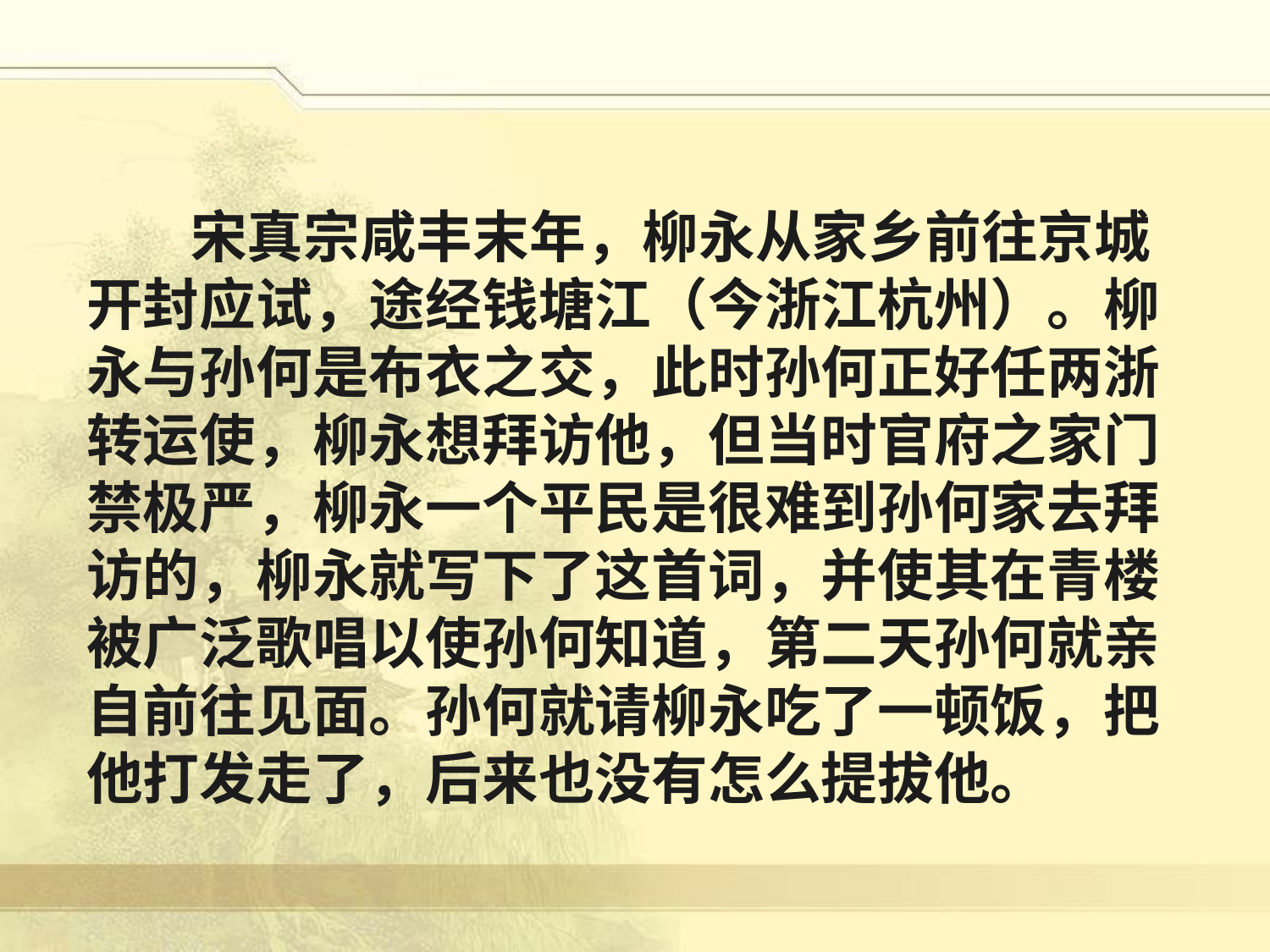

宋真宗咸丰末年，柳永从家乡前往京城开封应试，途经钱塘江（今浙江杭州）。柳永与孙何是布衣之交，此时孙何正好任两浙转运使，柳永想拜访他，但当时官府之家门禁极严，柳永一个平民是很难到孙何家去拜访的，柳永就写下了这首词，并使其在青楼被广泛歌唱以使孙何知道，第二天孙何就亲自前往见面。孙何就请柳永吃了一顿饭，把他打发走了，后来也没有怎么提拔他。